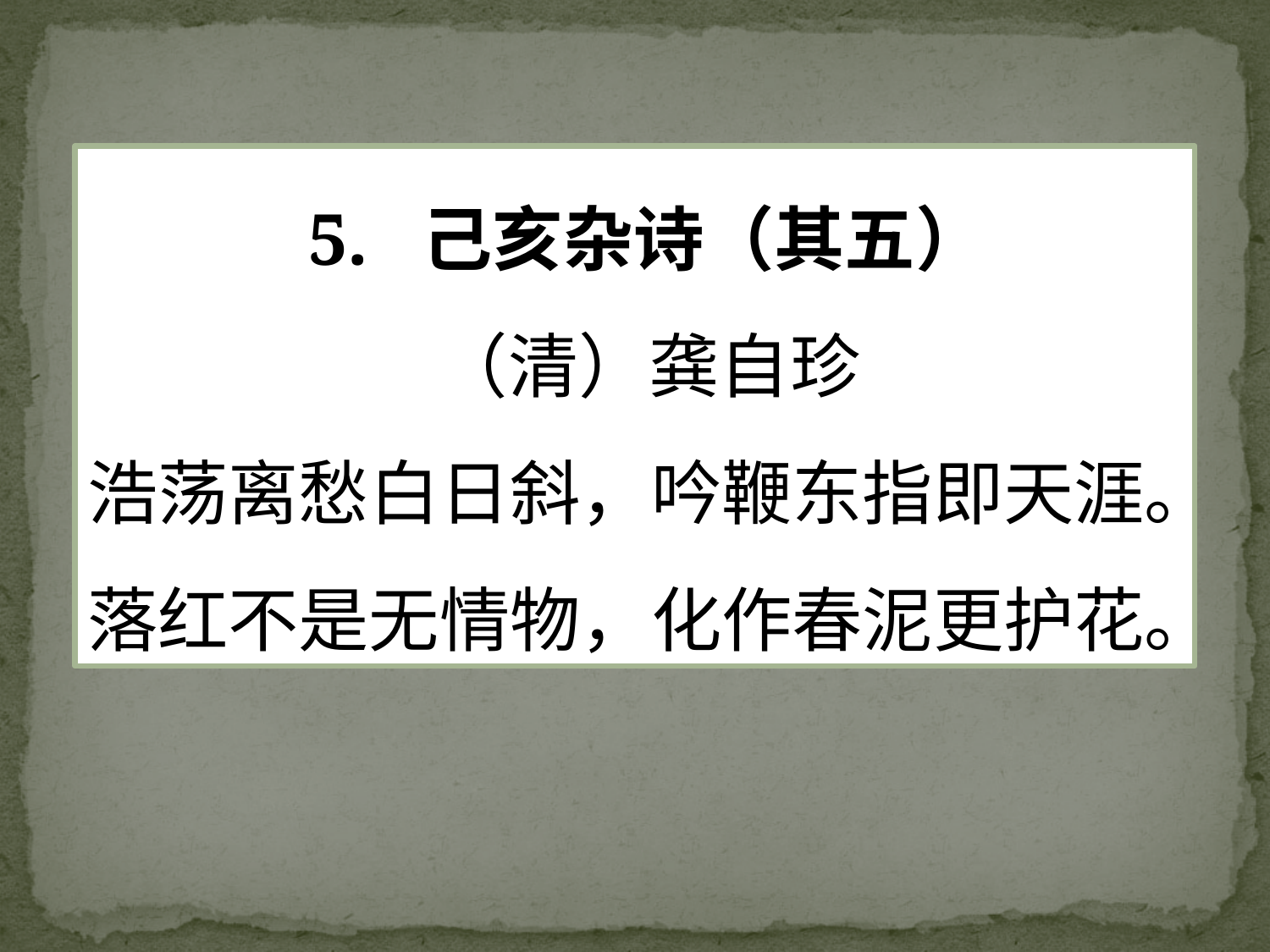

5.  己亥杂诗（其五）
                     （清）龚自珍
浩荡离愁白日斜，吟鞭东指即天涯。
落红不是无情物，化作春泥更护花。